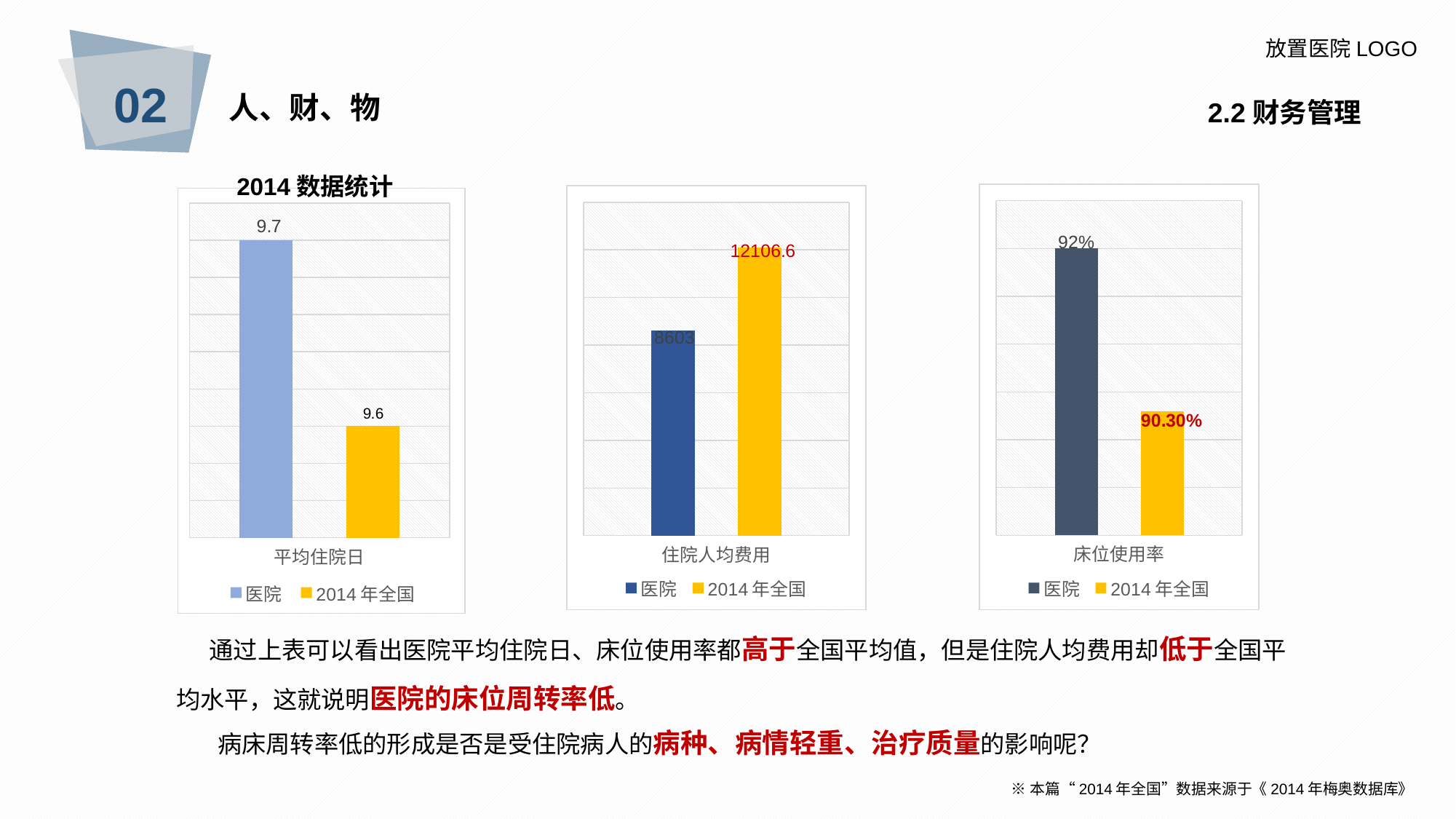

02
放置医院LOGO
人、财、物
2.2财务管理
2014数据统计

### Chart

| Category | 医院 | 2014年全国 |
|---|---|---|
| 床位使用率 | 0.92 | 0.903 |

### Chart

| Category | 医院 | 2014年全国 |
|---|---|---|
| 住院人均费用 | 8603.0 | 12106.6 |

### Chart

| Category | 医院 | 2014年全国 |
|---|---|---|
| 平均住院日 | 9.7 | 9.6 |
     通过上表可以看出医院平均住院日、床位使用率都高于全国平均值，但是住院人均费用却低于全国平均水平，这就说明医院的床位周转率低。
病床周转率低的形成是否是受住院病人的病种、病情轻重、治疗质量的影响呢？
※本篇“2014年全国”数据来源于《2014年梅奥数据库》